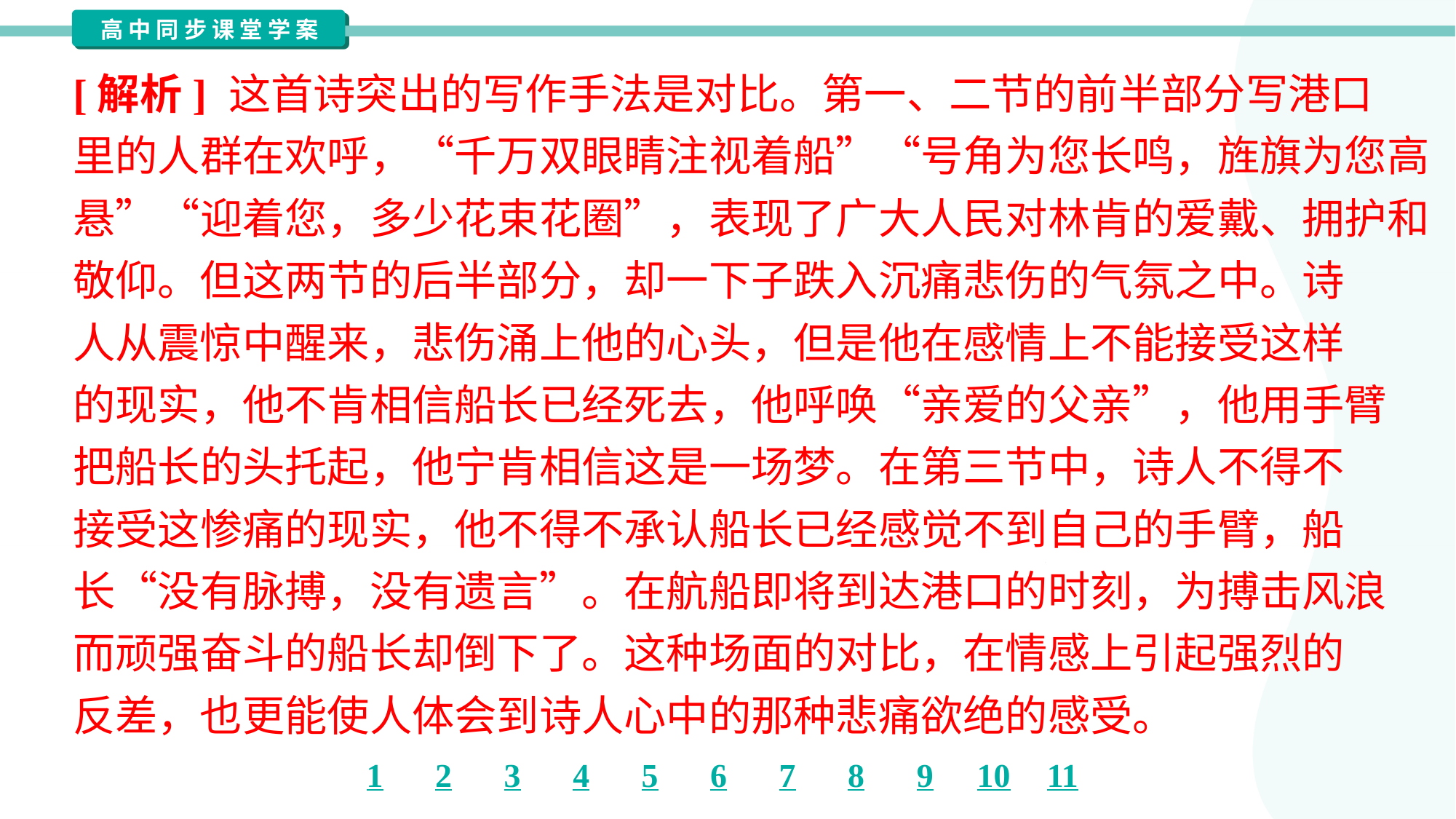

[解析] 这首诗突出的写作手法是对比。第一、二节的前半部分写港口
里的人群在欢呼，“千万双眼睛注视着船”“号角为您长鸣，旌旗为您高
悬”“迎着您，多少花束花圈”，表现了广大人民对林肯的爱戴、拥护和
敬仰。但这两节的后半部分，却一下子跌入沉痛悲伤的气氛之中。诗
人从震惊中醒来，悲伤涌上他的心头，但是他在感情上不能接受这样
的现实，他不肯相信船长已经死去，他呼唤“亲爱的父亲”，他用手臂
把船长的头托起，他宁肯相信这是一场梦。在第三节中，诗人不得不
接受这惨痛的现实，他不得不承认船长已经感觉不到自己的手臂，船
长“没有脉搏，没有遗言”。在航船即将到达港口的时刻，为搏击风浪
而顽强奋斗的船长却倒下了。这种场面的对比，在情感上引起强烈的
反差，也更能使人体会到诗人心中的那种悲痛欲绝的感受。